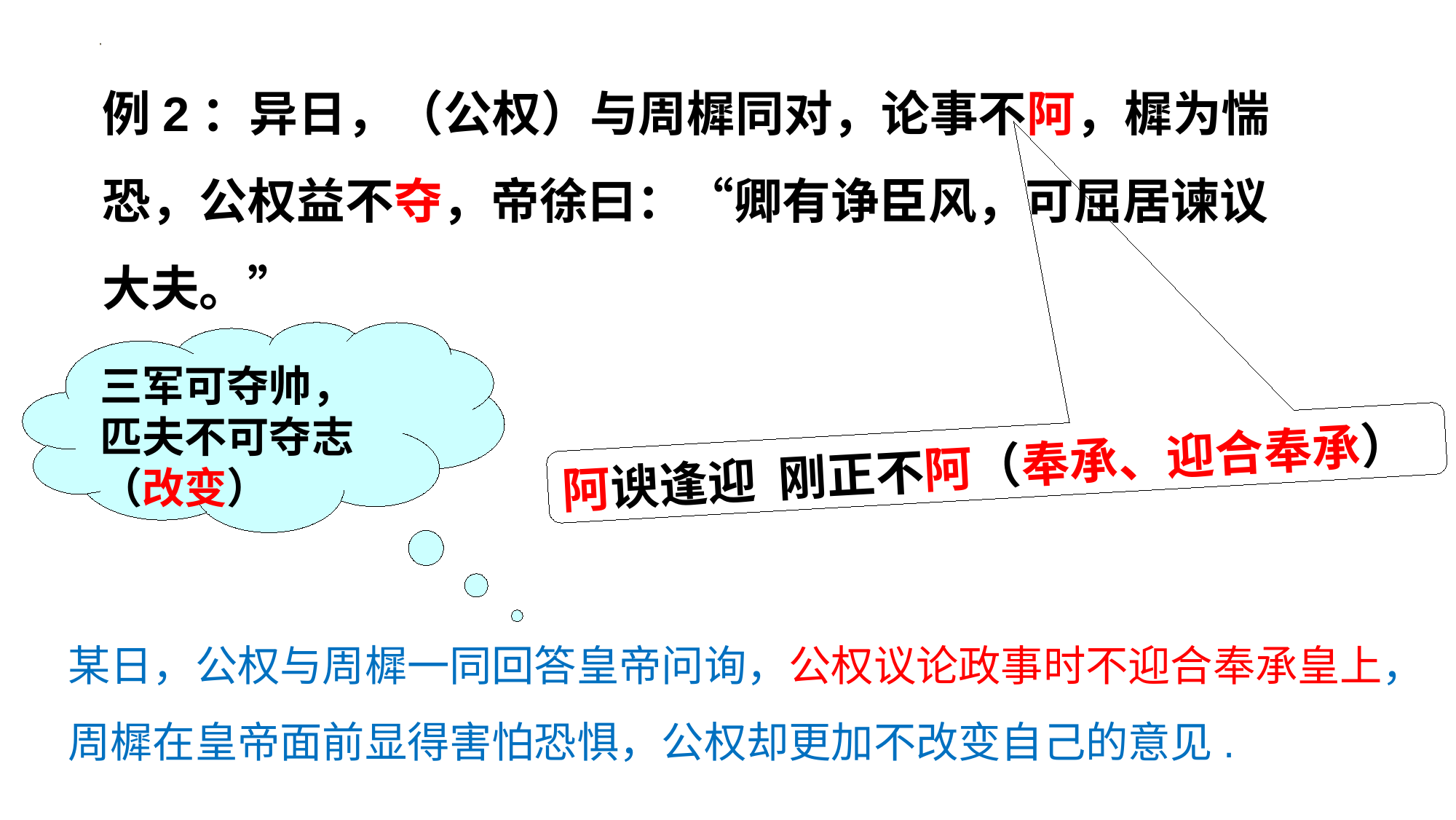

例2：异日，（公权）与周樨同对，论事不阿，樨为惴恐，公权益不夺，帝徐曰：“卿有诤臣风，可屈居谏议大夫。”
三军可夺帅，匹夫不可夺志   （改变）

阿谀逢迎  刚正不阿（奉承、迎合奉承）
某日，公权与周樨一同回答皇帝问询，公权议论政事时不迎合奉承皇上，周樨在皇帝面前显得害怕恐惧，公权却更加不改变自己的意见.